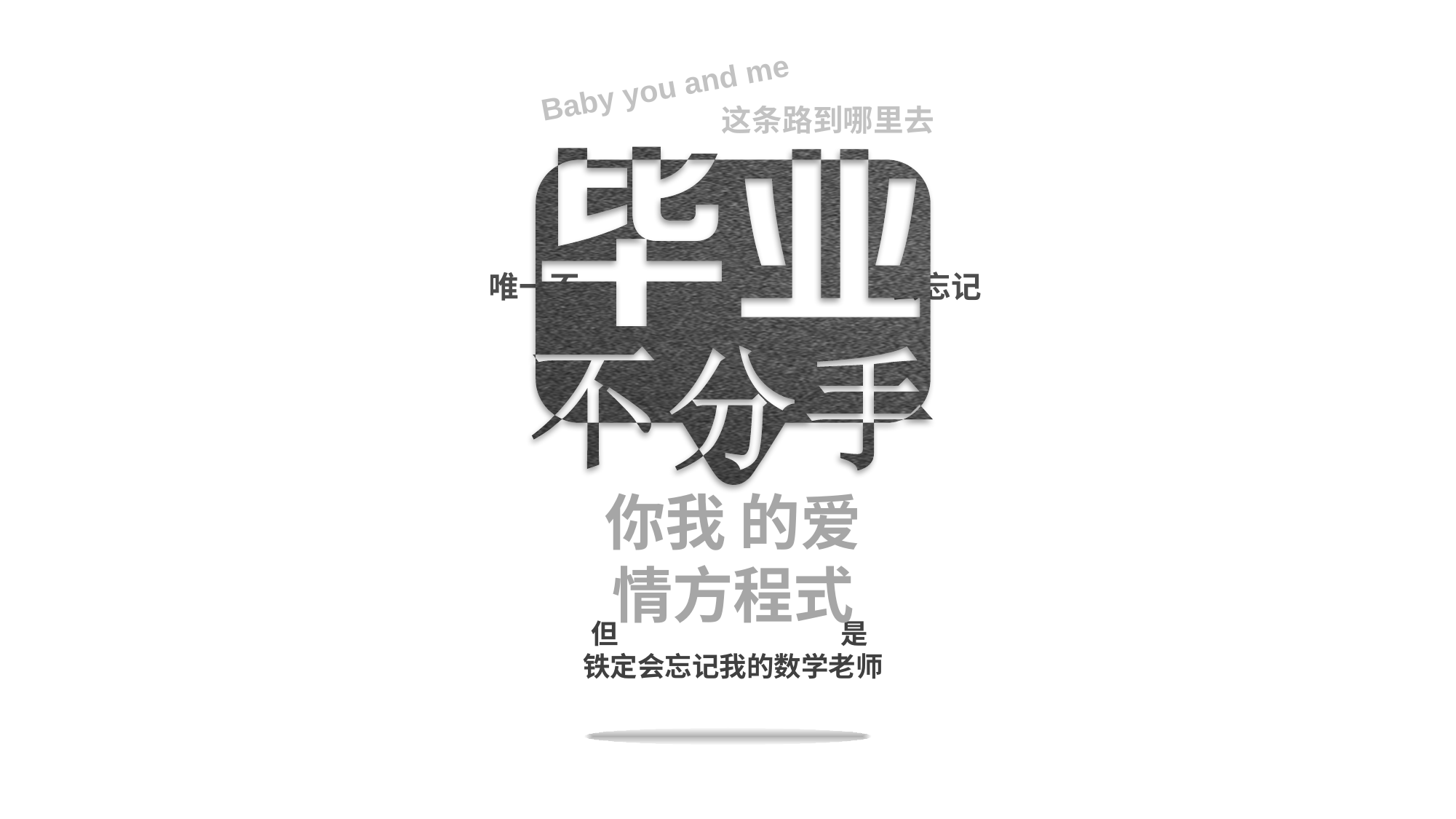

Baby you and me
这条路到哪里去

唯一不                                             会忘记
你我 的爱情方程式
但                                    是
铁定会忘记我的数学老师